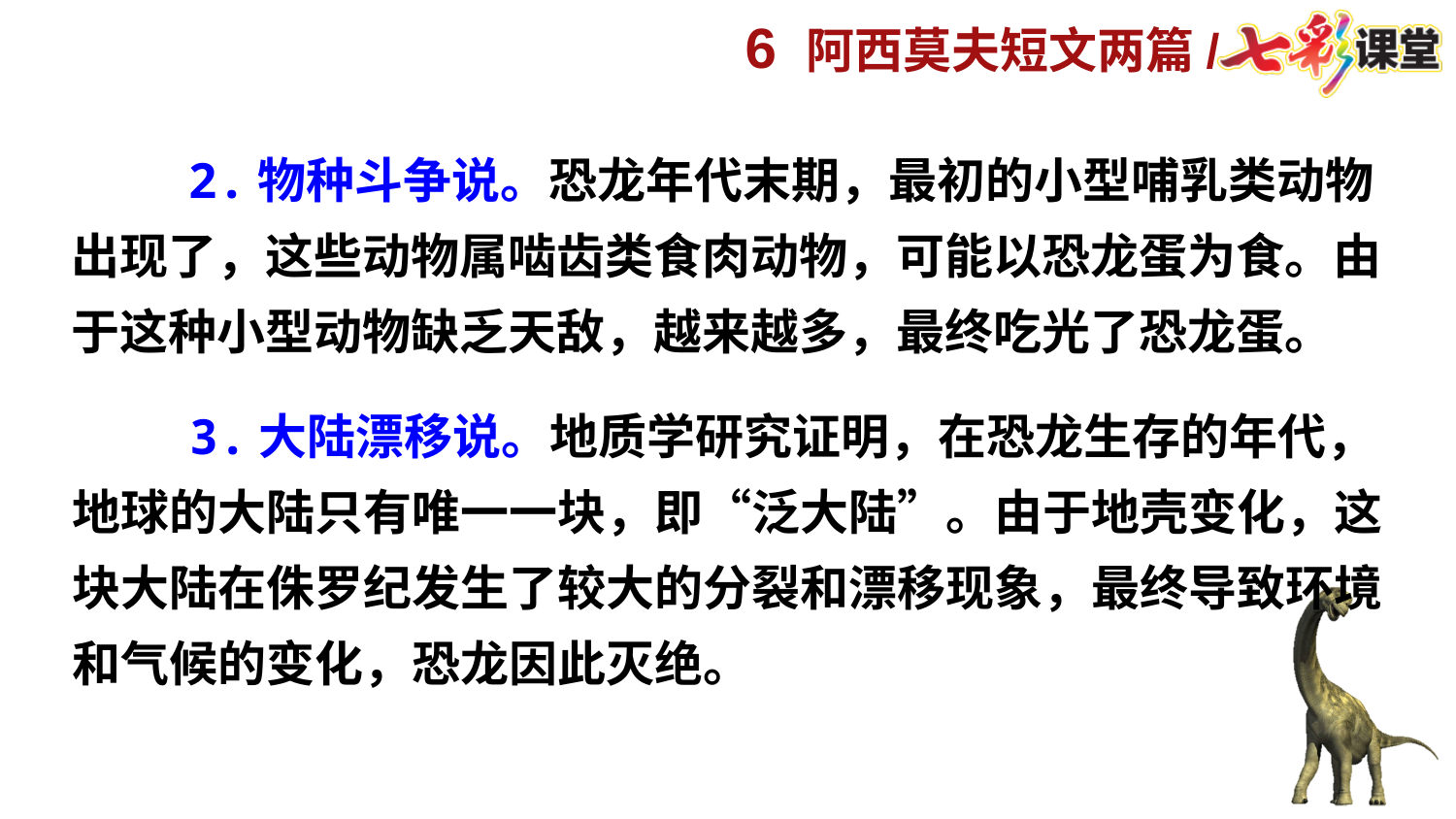

2.物种斗争说。恐龙年代末期，最初的小型哺乳类动物出现了，这些动物属啮齿类食肉动物，可能以恐龙蛋为食。由于这种小型动物缺乏天敌，越来越多，最终吃光了恐龙蛋。
    3.大陆漂移说。地质学研究证明，在恐龙生存的年代，地球的大陆只有唯一一块，即“泛大陆”。由于地壳变化，这块大陆在侏罗纪发生了较大的分裂和漂移现象，最终导致环境和气候的变化，恐龙因此灭绝。